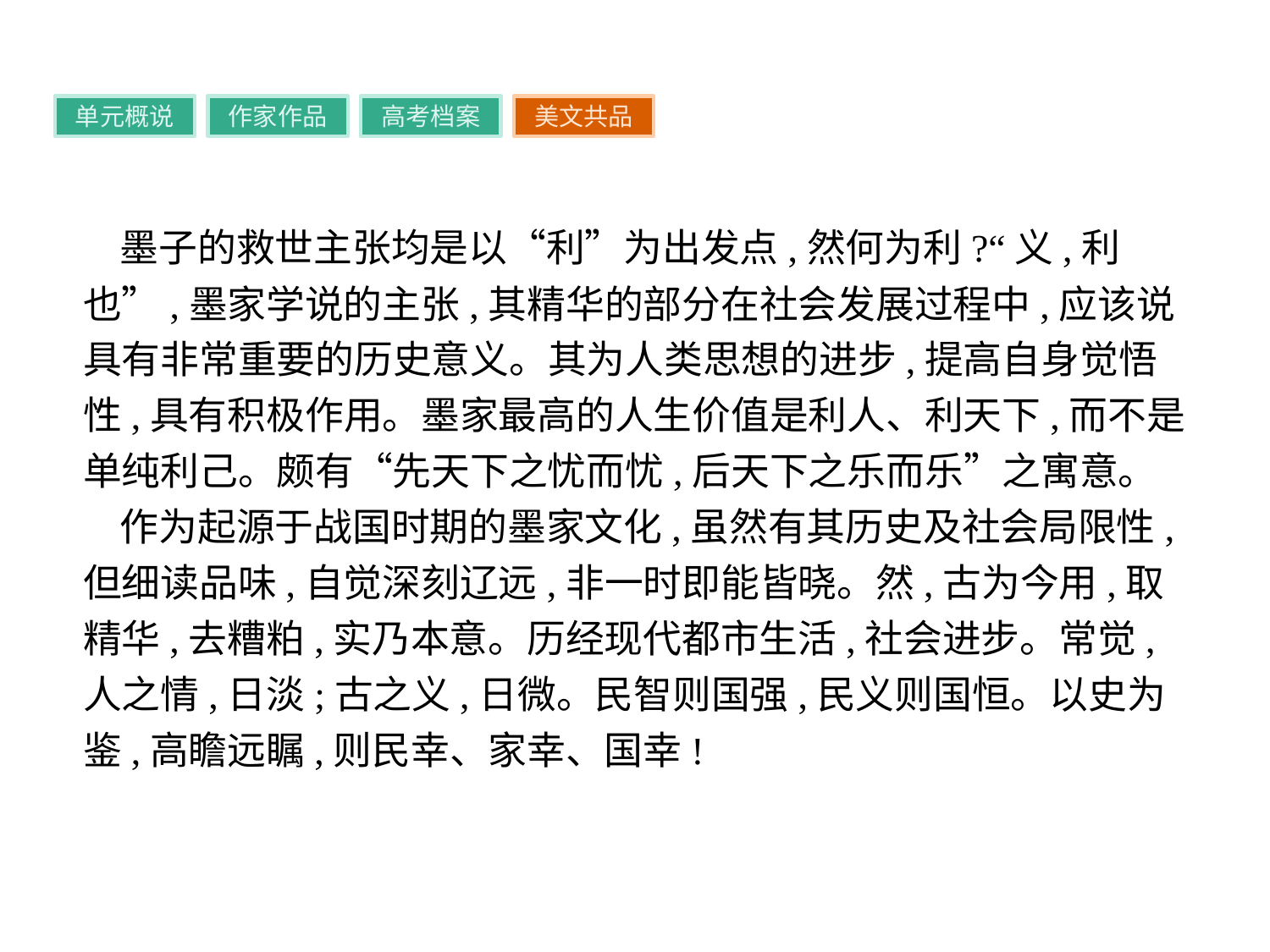

单元概说
作家作品
高考档案
美文共品
墨子的救世主张均是以“利”为出发点,然何为利?“义,利也”,墨家学说的主张,其精华的部分在社会发展过程中,应该说具有非常重要的历史意义。其为人类思想的进步,提高自身觉悟性,具有积极作用。墨家最高的人生价值是利人、利天下,而不是单纯利己。颇有“先天下之忧而忧,后天下之乐而乐”之寓意。
作为起源于战国时期的墨家文化,虽然有其历史及社会局限性,但细读品味,自觉深刻辽远,非一时即能皆晓。然,古为今用,取精华,去糟粕,实乃本意。历经现代都市生活,社会进步。常觉,人之情,日淡;古之义,日微。民智则国强,民义则国恒。以史为鉴,高瞻远瞩,则民幸、家幸、国幸!